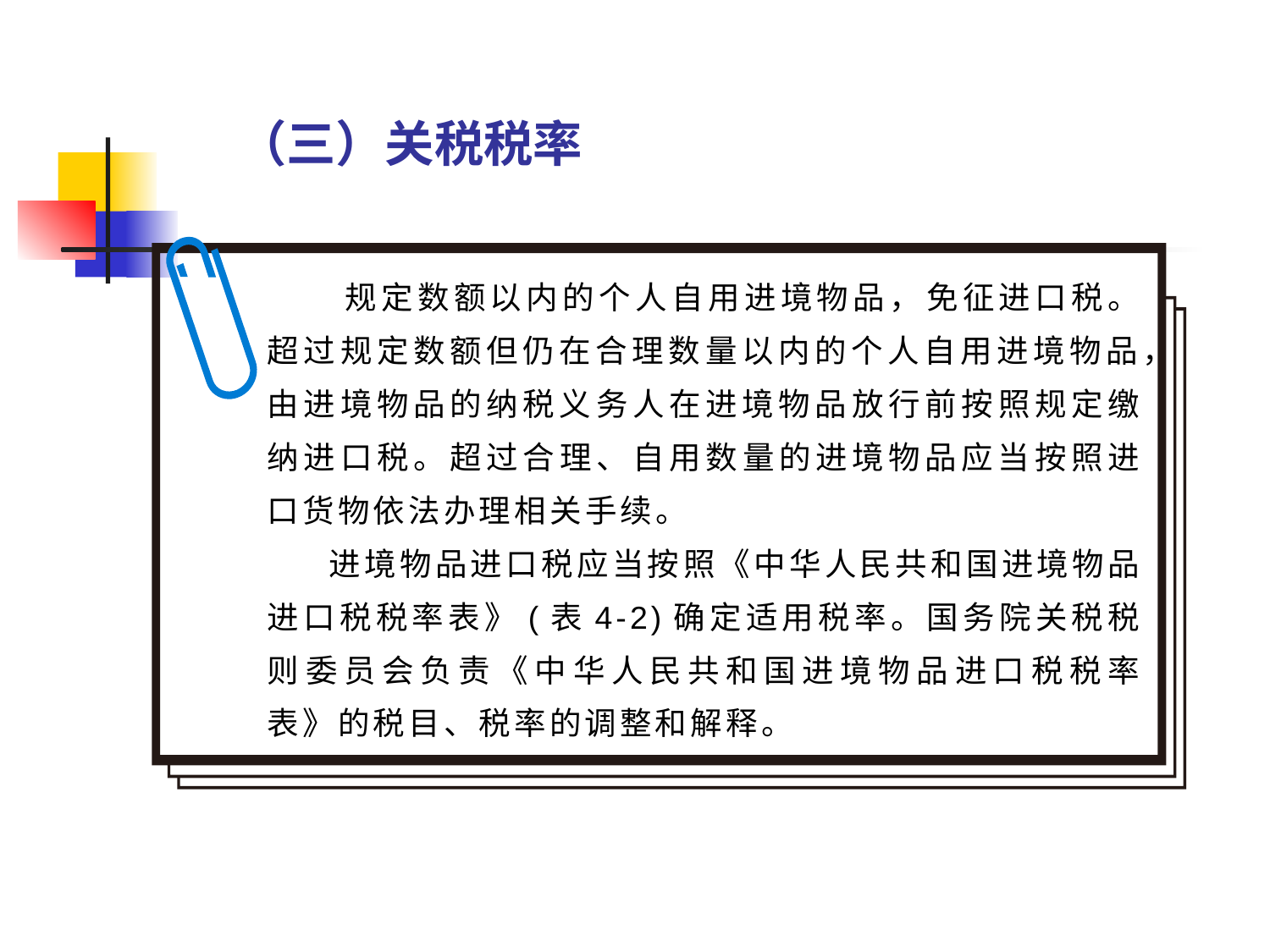

（三）关税税率

       规定数额以内的个人自用进境物品，免征进口税。超过规定数额但仍在合理数量以内的个人自用进境物品，由进境物品的纳税义务人在进境物品放行前按照规定缴纳进口税。超过合理、自用数量的进境物品应当按照进口货物依法办理相关手续。
     进境物品进口税应当按照《中华人民共和国进境物品进口税税率表》(表4-2)确定适用税率。国务院关税税则委员会负责《中华人民共和国进境物品进口税税率表》的税目、税率的调整和解释。